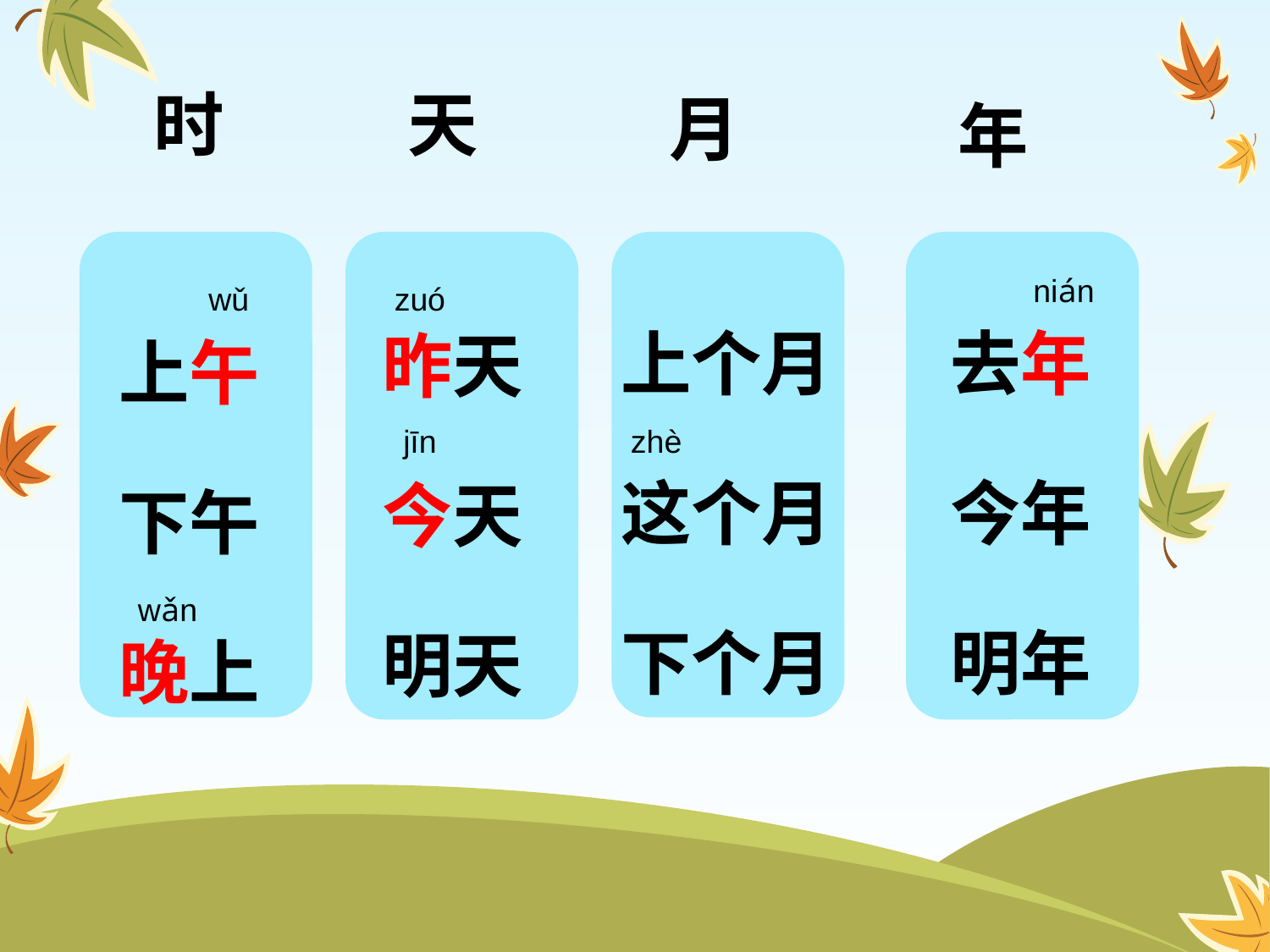

时

天

月

年

nián
去年
今年
明年
上个月
这个月
下个月
 wǔ
 zuó
昨天
今天
明天
上午
下午
晚上
jīn
zhè
 wǎn